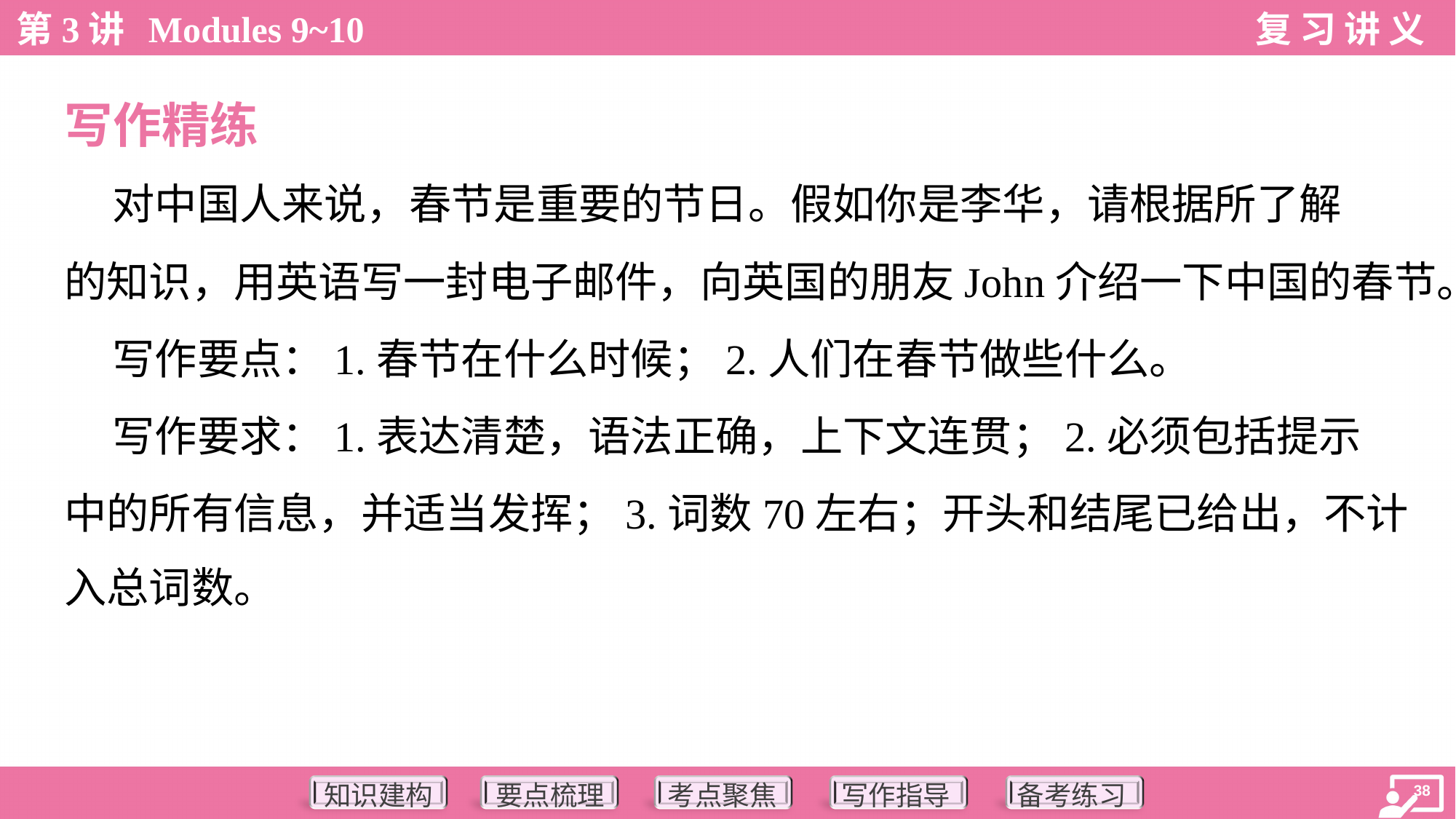

写作精练
    对中国人来说，春节是重要的节日。假如你是李华，请根据所了解
的知识，用英语写一封电子邮件，向英国的朋友John介绍一下中国的春节。
    写作要点：1.春节在什么时候；2.人们在春节做些什么。
    写作要求：1.表达清楚，语法正确，上下文连贯；2.必须包括提示
中的所有信息，并适当发挥；3.词数70左右；开头和结尾已给出，不计
入总词数。